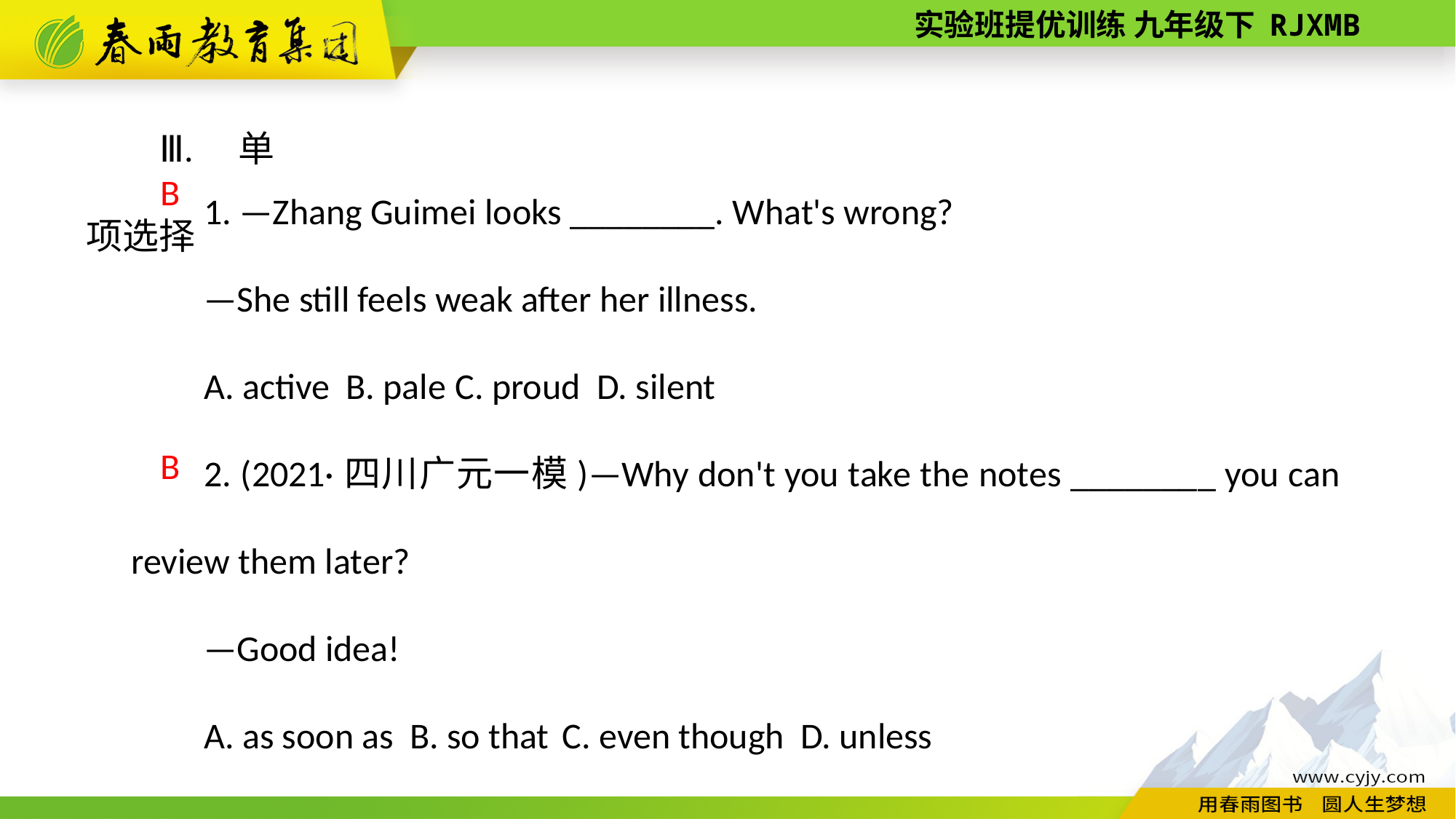

Ⅲ. 单项选择
1. —Zhang Guimei looks ________. What's wrong?
—She still feels weak after her illness.
A. active  B. pale  C. proud  D. silent
2. (2021·四川广元一模)—Why don't you take the notes ________ you can review them later?
—Good idea!
A. as soon as  B. so that   C. even though  D. unless
B
B